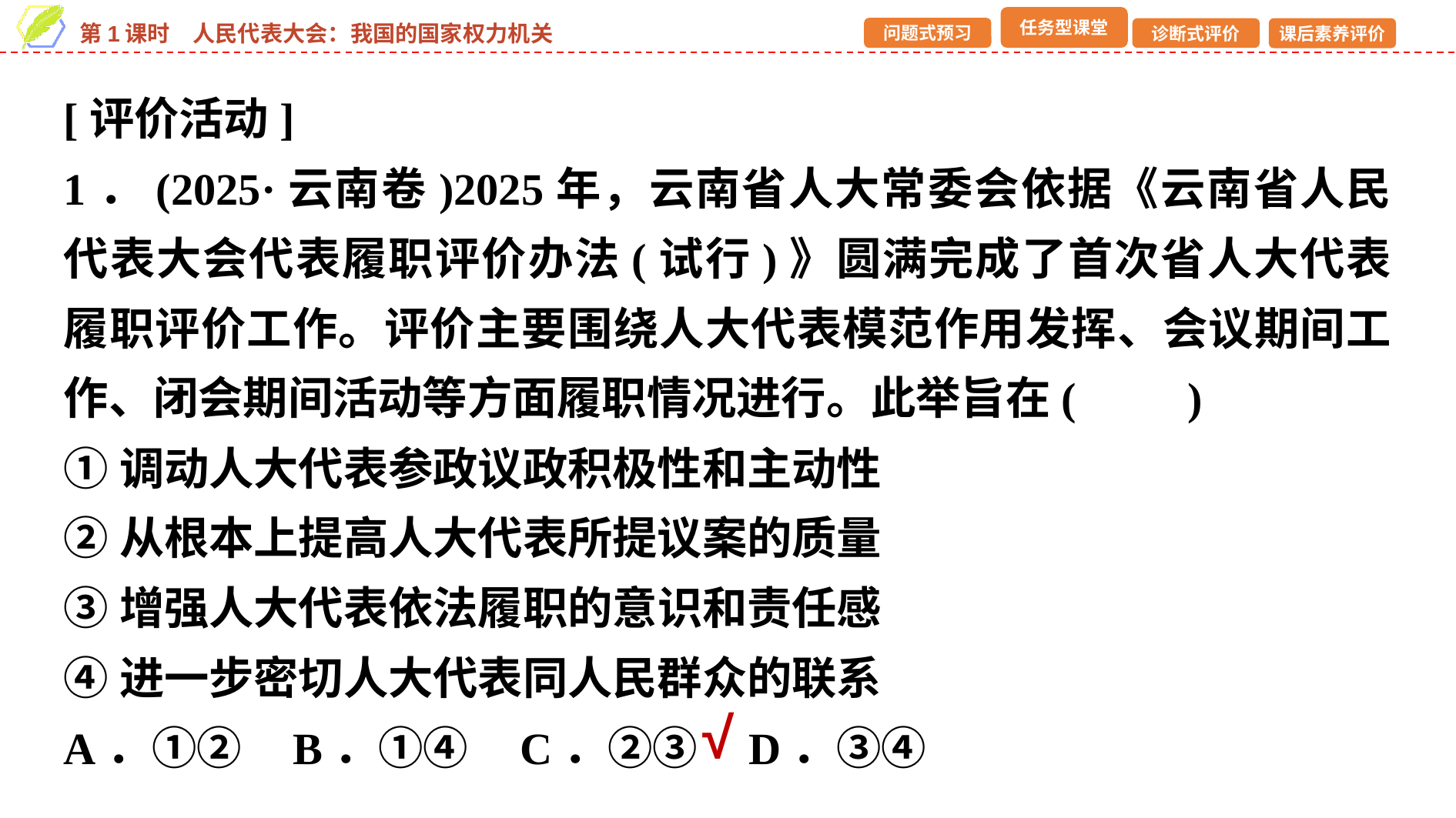

[评价活动]
1．(2025·云南卷)2025年，云南省人大常委会依据《云南省人民代表大会代表履职评价办法(试行)》圆满完成了首次省人大代表履职评价工作。评价主要围绕人大代表模范作用发挥、会议期间工作、闭会期间活动等方面履职情况进行。此举旨在(　　)
①调动人大代表参政议政积极性和主动性
②从根本上提高人大代表所提议案的质量
③增强人大代表依法履职的意识和责任感
④进一步密切人大代表同人民群众的联系
A．①②    B．①④    C．②③    D．③④
√